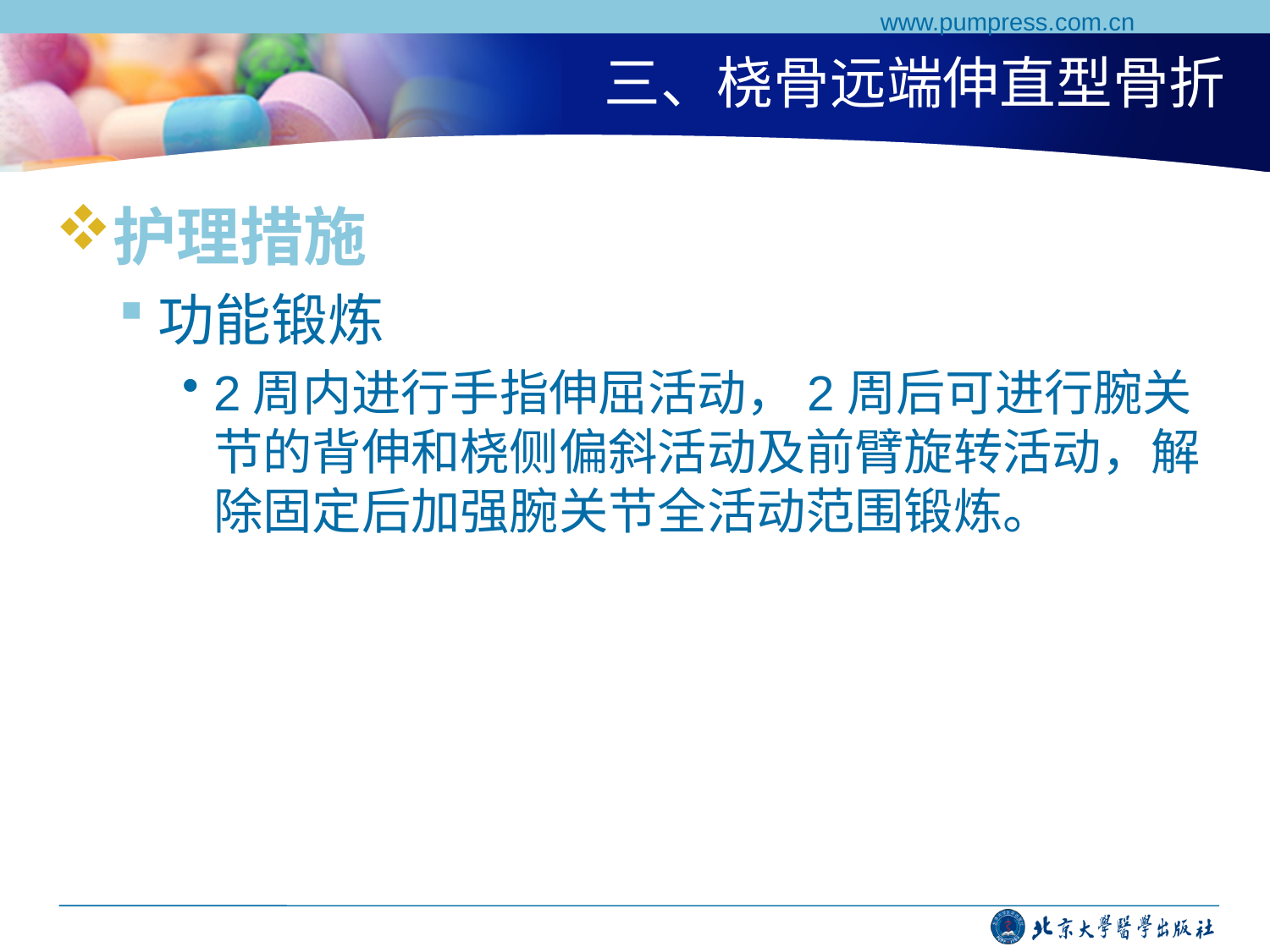

www.pumpress.com.cn
# 三、桡骨远端伸直型骨折
护理措施
功能锻炼
2周内进行手指伸屈活动，2周后可进行腕关节的背伸和桡侧偏斜活动及前臂旋转活动，解除固定后加强腕关节全活动范围锻炼。